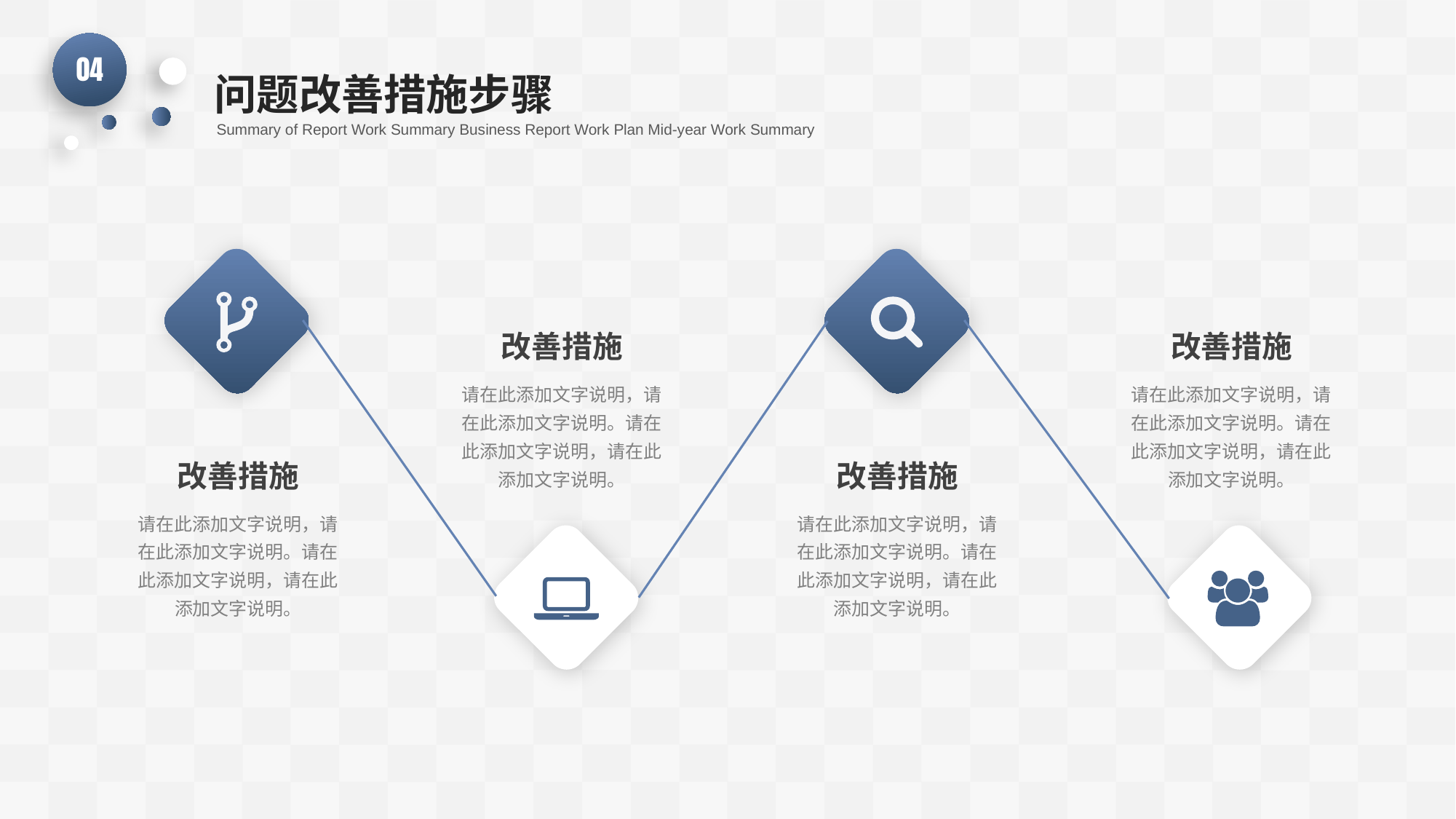

04

问题改善措施步骤

Summary of Report Work Summary Business Report Work Plan Mid-year Work Summary

改善措施
请在此添加文字说明，请在此添加文字说明。请在此添加文字说明，请在此添加文字说明。
改善措施
请在此添加文字说明，请在此添加文字说明。请在此添加文字说明，请在此添加文字说明。
改善措施
请在此添加文字说明，请在此添加文字说明。请在此添加文字说明，请在此添加文字说明。
改善措施
请在此添加文字说明，请在此添加文字说明。请在此添加文字说明，请在此添加文字说明。